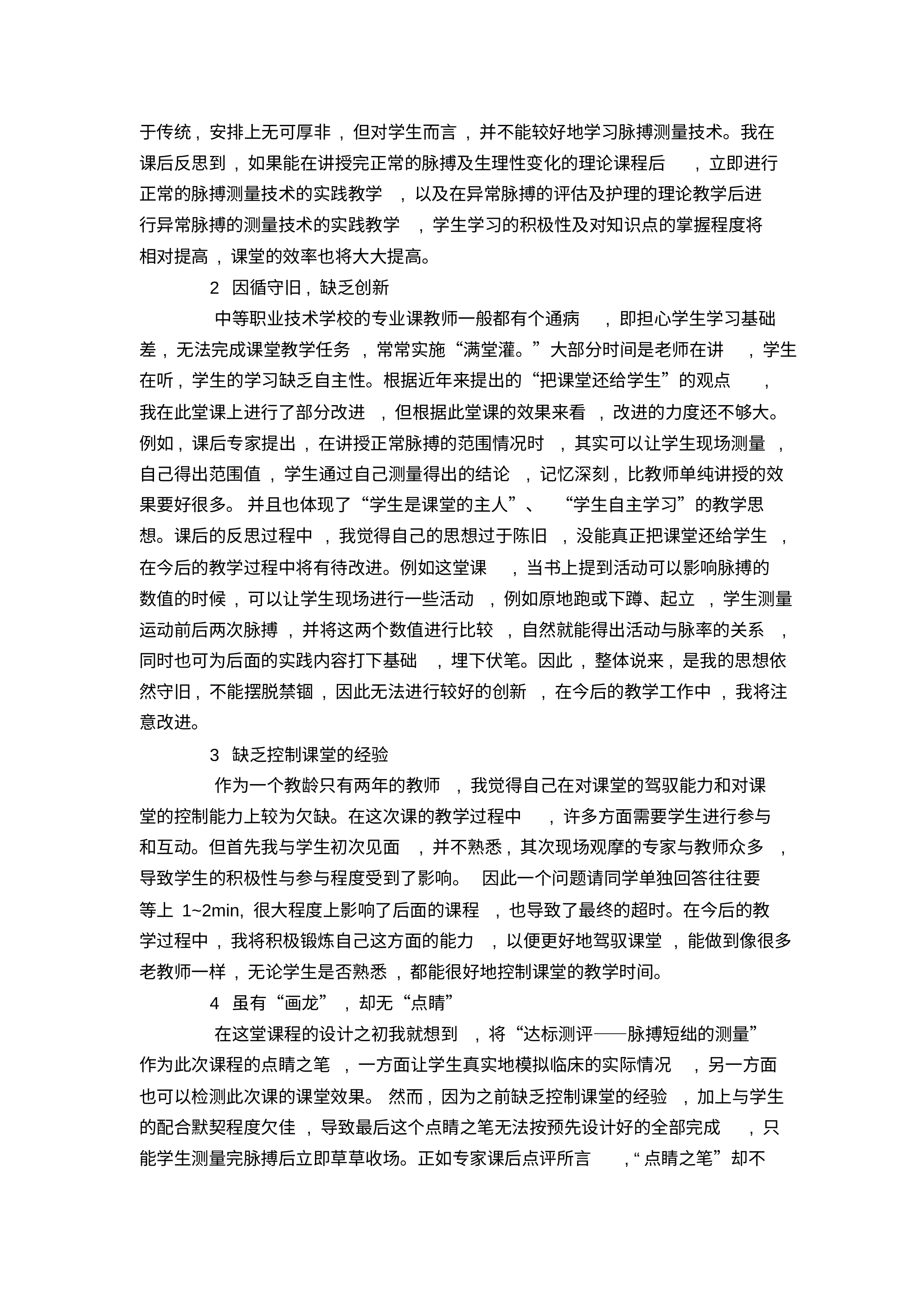

于传统, 安排上无可厚非 , 但对学生而言 , 并不能较好地学习脉搏测量技术。我在
课后反思到 , 如果能在讲授完正常的脉搏及生理性变化的理论课程后 , 立即进行
正常的脉搏测量技术的实践教学 , 以及在异常脉搏的评估及护理的理论教学后进
行异常脉搏的测量技术的实践教学 , 学生学习的积极性及对知识点的掌握程度将
相对提高 , 课堂的效率也将大大提高。
2 因循守旧, 缺乏创新
中等职业技术学校的专业课教师一般都有个通病 , 即担心学生学习基础
差, 无法完成课堂教学任务 , 常常实施“满堂灌。”大部分时间是老师在讲 , 学生
在听, 学生的学习缺乏自主性。根据近年来提出的“把课堂还给学生”的观点
,
我在此堂课上进行了部分改进 , 但根据此堂课的效果来看 , 改进的力度还不够大。
例如, 课后专家提出 , 在讲授正常脉搏的范围情况时 , 其实可以让学生现场测量 ,
自己得出范围值 , 学生通过自己测量得出的结论 , 记忆深刻, 比教师单纯讲授的效
果要好很多。 并且也体现了“学生是课堂的主人”、 “学生自主学习”的教学思
想。课后的反思过程中 , 我觉得自己的思想过于陈旧 , 没能真正把课堂还给学生 ,
在今后的教学过程中将有待改进。例如这堂课 , 当书上提到活动可以影响脉搏的
数值的时候 , 可以让学生现场进行一些活动 , 例如原地跑或下蹲、起立 , 学生测量
运动前后两次脉搏 , 并将这两个数值进行比较 , 自然就能得出活动与脉率的关系 ,
同时也可为后面的实践内容打下基础 , 埋下伏笔。因此 , 整体说来, 是我的思想依
然守旧, 不能摆脱禁锢 , 因此无法进行较好的创新 , 在今后的教学工作中 , 我将注
意改进。
3 缺乏控制课堂的经验
作为一个教龄只有两年的教师 , 我觉得自己在对课堂的驾驭能力和对课
堂的控制能力上较为欠缺。在这次课的教学过程中 , 许多方面需要学生进行参与
和互动。但首先我与学生初次见面 , 并不熟悉, 其次现场观摩的专家与教师众多 ,
导致学生的积极性与参与程度受到了影响。 因此一个问题请同学单独回答往往要
等上 1~2min, 很大程度上影响了后面的课程 , 也导致了最终的超时。在今后的教
学过程中 , 我将积极锻炼自己这方面的能力 , 以便更好地驾驭课堂 , 能做到像很多
老教师一样 , 无论学生是否熟悉 , 都能很好地控制课堂的教学时间。
4 虽有“画龙” , 却无“点睛”
在这堂课程的设计之初我就想到 , 将“达标测评——脉搏短绌的测量”
作为此次课程的点睛之笔 , 一方面让学生真实地模拟临床的实际情况 , 另一方面
也可以检测此次课的课堂效果。 然而, 因为之前缺乏控制课堂的经验 , 加上与学生
的配合默契程度欠佳 , 导致最后这个点睛之笔无法按预先设计好的全部完成 , 只
, “点睛之笔”却不
能学生测量完脉搏后立即草草收场。正如专家课后点评所言